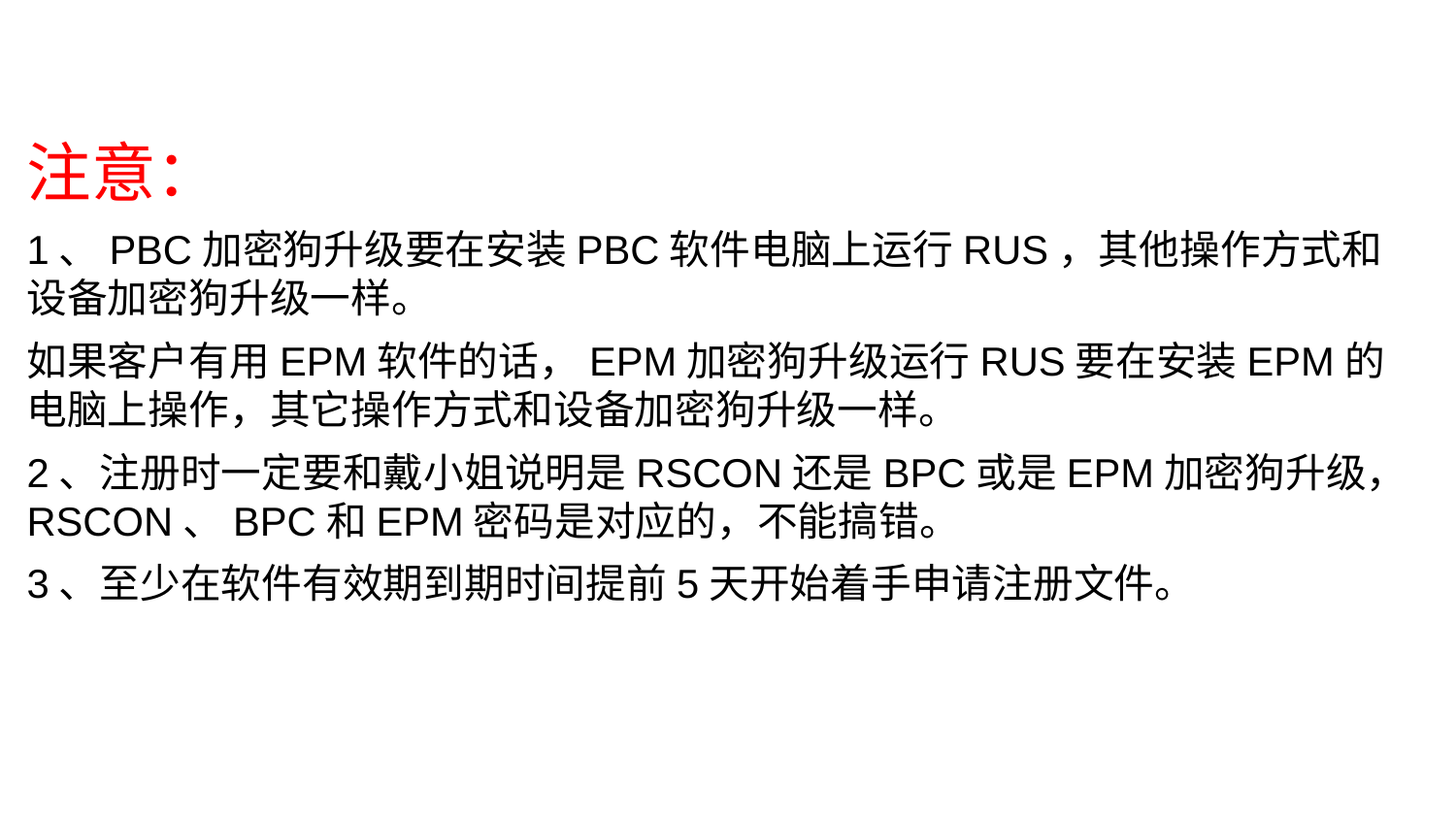

注意：
1、PBC加密狗升级要在安装PBC软件电脑上运行RUS，其他操作方式和设备加密狗升级一样。
如果客户有用EPM软件的话，EPM加密狗升级运行RUS要在安装EPM的电脑上操作，其它操作方式和设备加密狗升级一样。
2、注册时一定要和戴小姐说明是RSCON还是BPC或是EPM加密狗升级，RSCON、BPC和EPM密码是对应的，不能搞错。
3、至少在软件有效期到期时间提前5天开始着手申请注册文件。